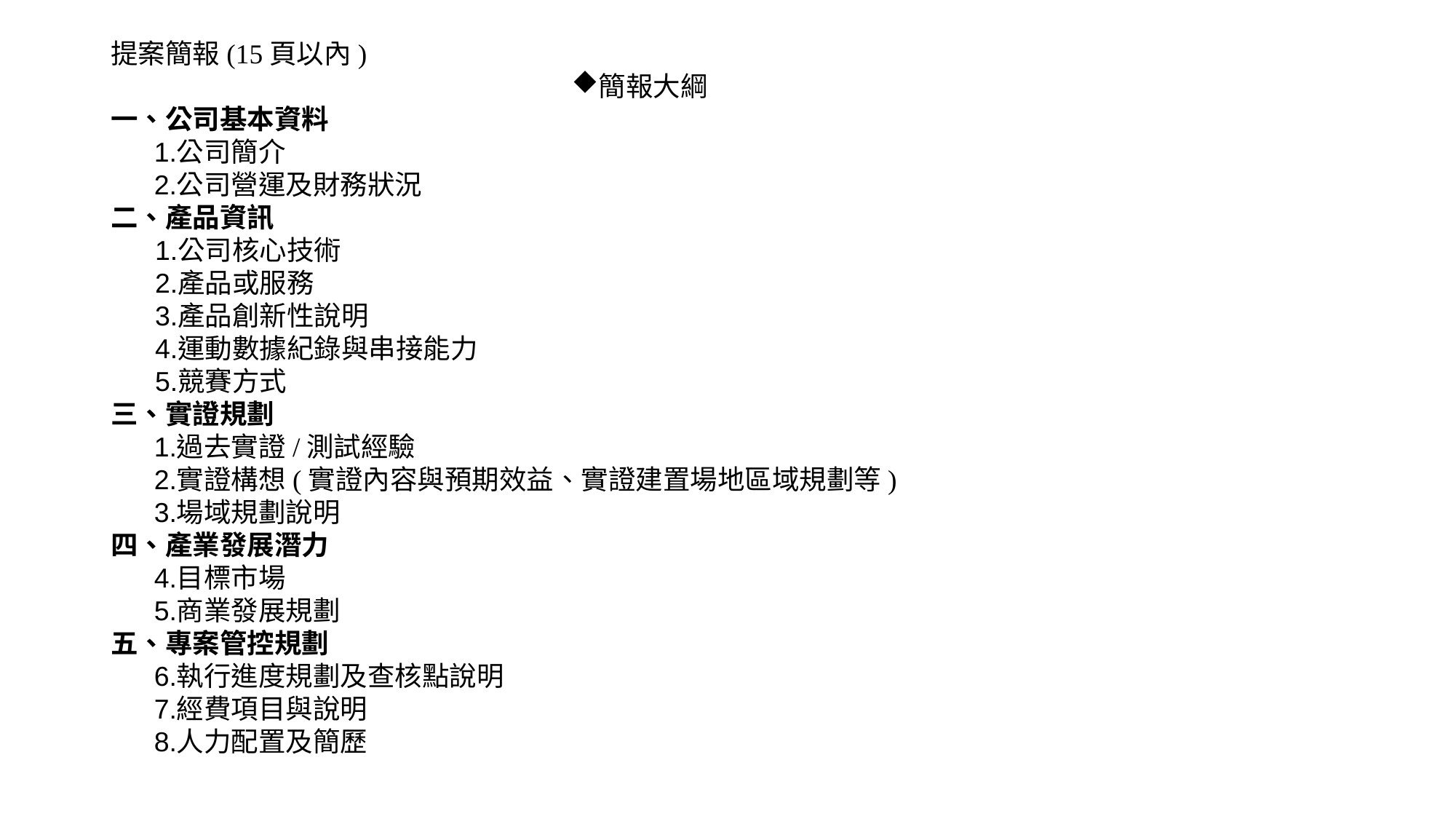

提案簡報(15頁以內)
簡報大綱
一、公司基本資料
公司簡介
公司營運及財務狀況
二、產品資訊
公司核心技術
產品或服務
產品創新性說明
運動數據紀錄與串接能力
競賽方式
三、實證規劃
過去實證/測試經驗
實證構想(實證內容與預期效益、實證建置場地區域規劃等)
場域規劃說明
四、產業發展潛力
目標市場
商業發展規劃
五、專案管控規劃
執行進度規劃及查核點說明
經費項目與說明
人力配置及簡歷